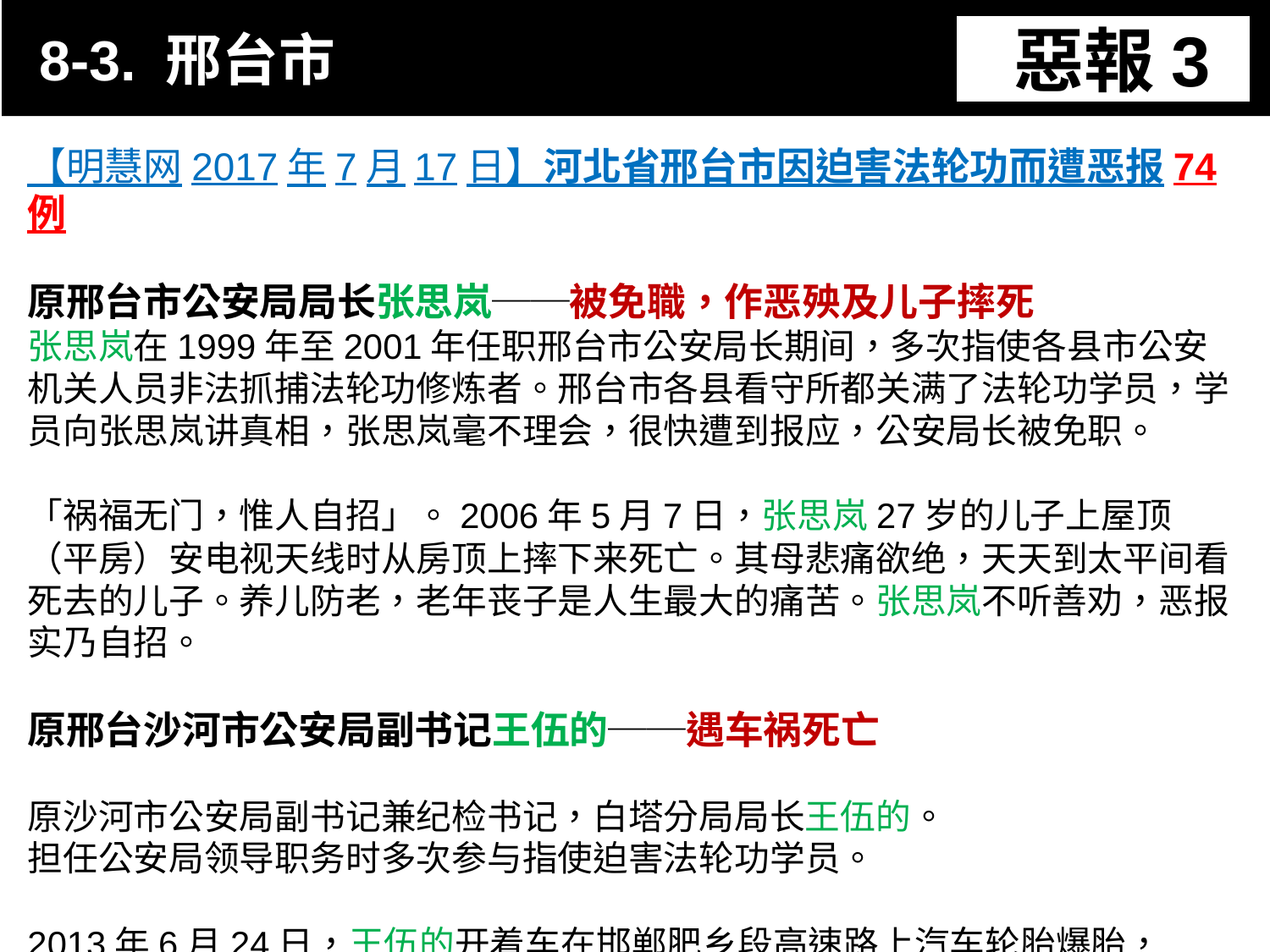

8-3. 邢台市
惡報3

11-3. XX市官員惡報實例
【明慧网2017年7月17日】河北省邢台市因迫害法轮功而遭恶报74例

原邢台市公安局局长张思岚──被免職，作恶殃及儿子摔死
张思岚在1999年至2001年任职邢台市公安局长期间，多次指使各县市公安机关人员非法抓捕法轮功修炼者。邢台市各县看守所都关满了法轮功学员，学员向张思岚讲真相，张思岚毫不理会，很快遭到报应，公安局长被免职。

「祸福无门，惟人自招」。2006年5月7日，张思岚27岁的儿子上屋顶（平房）安电视天线时从房顶上摔下来死亡。其母悲痛欲绝，天天到太平间看死去的儿子。养儿防老，老年丧子是人生最大的痛苦。张思岚不听善劝，恶报实乃自招。

原邢台沙河市公安局副书记王伍的──遇车祸死亡

原沙河市公安局副书记兼纪检书记，白塔分局局长王伍的。
担任公安局领导职务时多次参与指使迫害法轮功学员。

2013年6月24日，王伍的开着车在邯郸肥乡段高速路上汽车轮胎爆胎，
车门突然自己打开，将四人甩出车外，造成车上四死一伤，王伍的当场死亡。